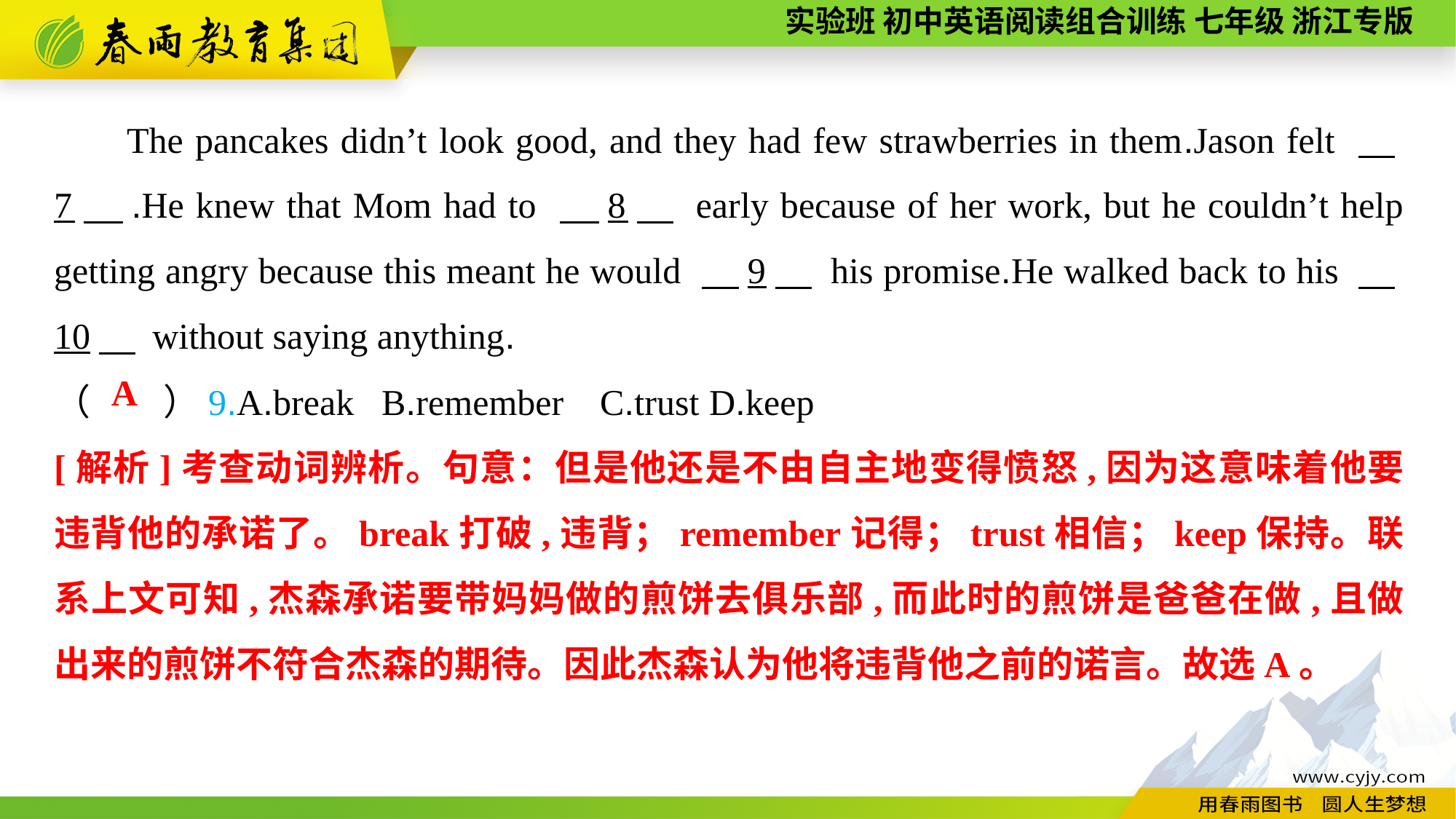

The pancakes didn’t look good, and they had few strawberries in them.Jason felt 　7　.He knew that Mom had to 　8　 early because of her work, but he couldn’t help getting angry because this meant he would 　9　 his promise.He walked back to his 　10　 without saying anything.
（　　）9.A.break	B.remember	C.trust	D.keep
A
[解析]考查动词辨析。句意：但是他还是不由自主地变得愤怒,因为这意味着他要违背他的承诺了。break打破,违背；remember记得；trust相信；keep保持。联系上文可知,杰森承诺要带妈妈做的煎饼去俱乐部,而此时的煎饼是爸爸在做,且做出来的煎饼不符合杰森的期待。因此杰森认为他将违背他之前的诺言。故选A。